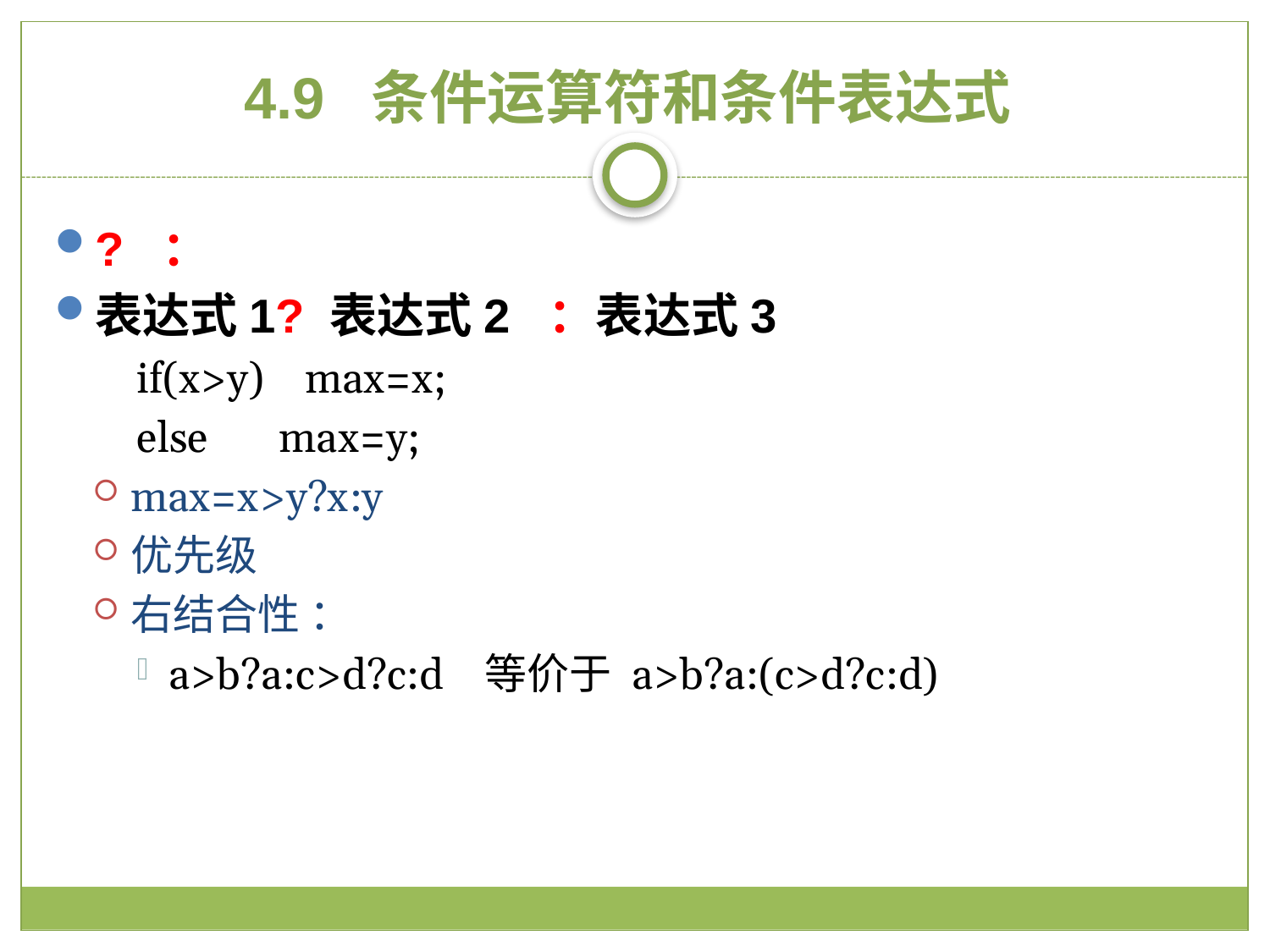

# 4.9  条件运算符和条件表达式
?  ：
表达式1? 表达式2  ：表达式3
if(x>y)    max=x;
else       max=y;
max=x>y?x:y
优先级
右结合性 ：
a>b?a:c>d?c:d   等价于 a>b?a:(c>d?c:d)